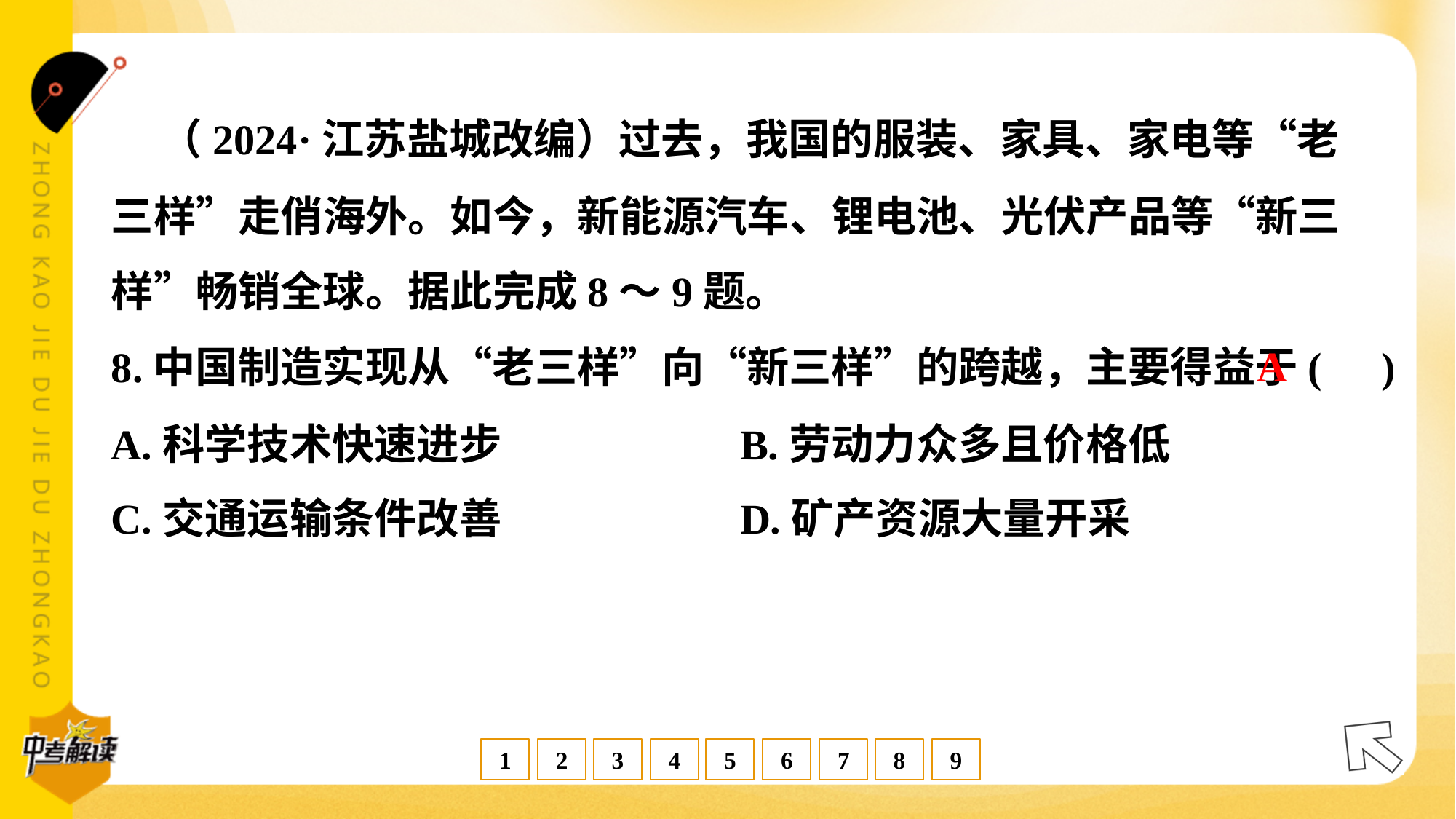

（2024·江苏盐城改编）过去，我国的服装、家具、家电等“老
三样”走俏海外。如今，新能源汽车、锂电池、光伏产品等“新三
样”畅销全球。据此完成8～9题。
A
8.中国制造实现从“老三样”向“新三样”的跨越，主要得益于(     )
A.科学技术快速进步	B.劳动力众多且价格低
C.交通运输条件改善	D.矿产资源大量开采